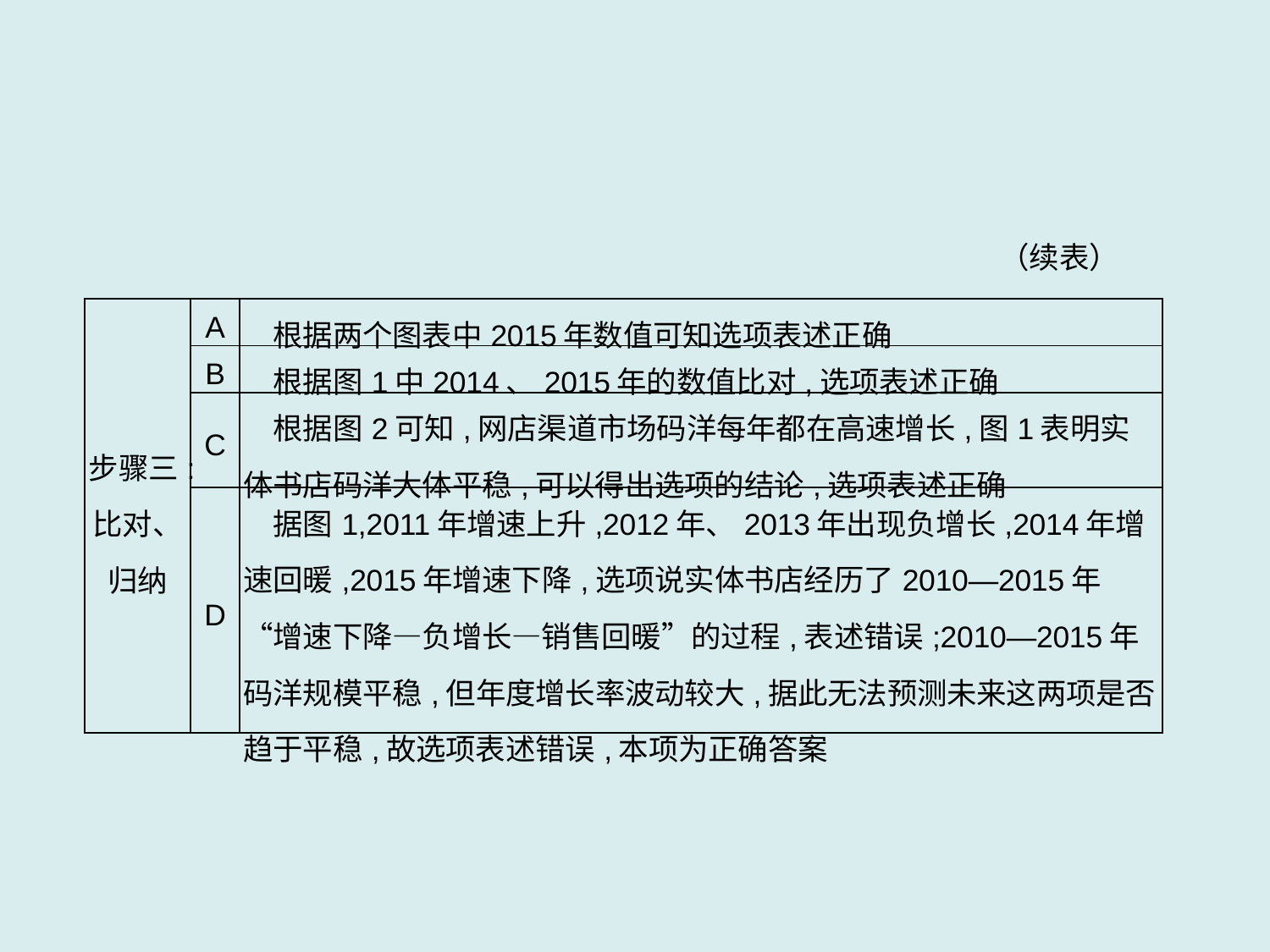

（续表）
| 步骤三: 比对、归纳 | A | 根据两个图表中2015年数值可知选项表述正确 |
| --- | --- | --- |
|  | B | 根据图1中2014、2015年的数值比对,选项表述正确 |
|  | C | 根据图2可知,网店渠道市场码洋每年都在高速增长,图1表明实体书店码洋大体平稳,可以得出选项的结论,选项表述正确 |
|  | D | 据图1,2011年增速上升,2012年、2013年出现负增长,2014年增速回暖,2015年增速下降,选项说实体书店经历了2010—2015年“增速下降—负增长—销售回暖”的过程,表述错误;2010—2015年码洋规模平稳,但年度增长率波动较大,据此无法预测未来这两项是否趋于平稳,故选项表述错误,本项为正确答案 |